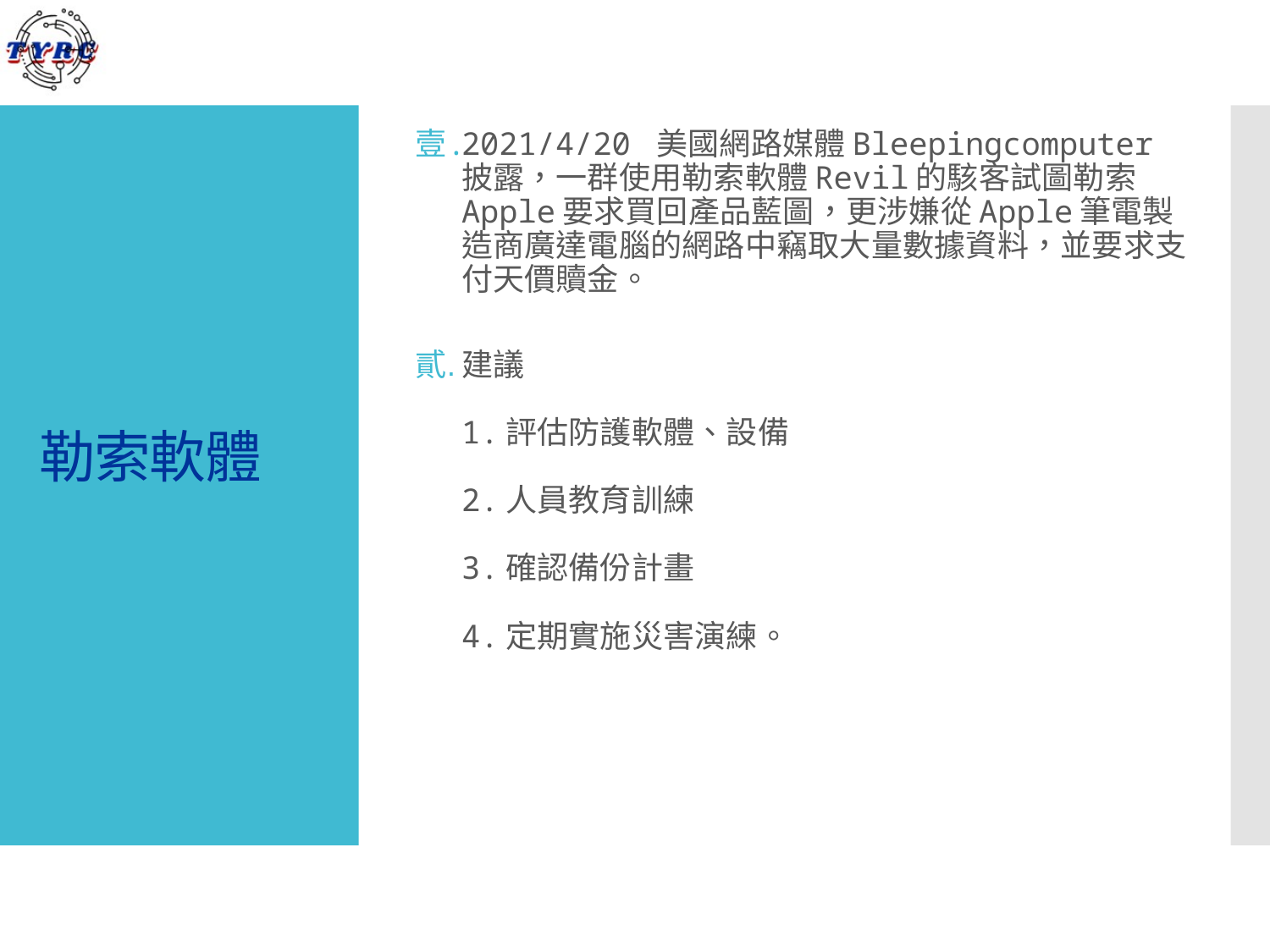

2021/4/20 美國網路媒體Bleepingcomputer 披露，一群使用勒索軟體Revil的駭客試圖勒索Apple要求買回產品藍圖，更涉嫌從Apple筆電製造商廣達電腦的網路中竊取大量數據資料，並要求支付天價贖金。
建議
1.評估防護軟體、設備
2.人員教育訓練
3.確認備份計畫
4.定期實施災害演練。
# 勒索軟體